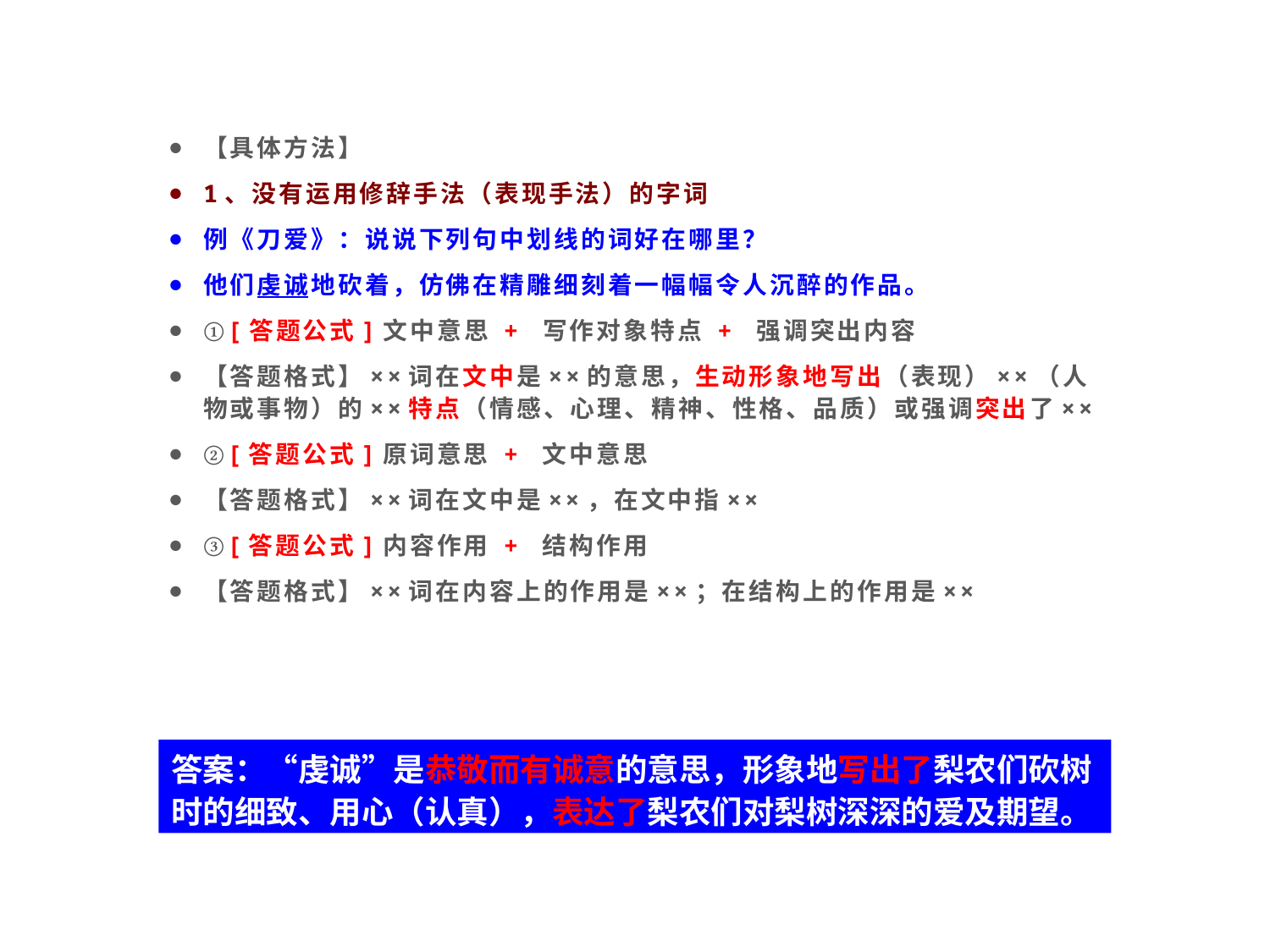

【具体方法】
1、没有运用修辞手法（表现手法）的字词
例《刀爱》：说说下列句中划线的词好在哪里？
他们虔诚地砍着，仿佛在精雕细刻着一幅幅令人沉醉的作品。
①[答题公式]文中意思 + 写作对象特点 + 强调突出内容
【答题格式】××词在文中是××的意思，生动形象地写出（表现）××（人物或事物）的××特点（情感、心理、精神、性格、品质）或强调突出了××
②[答题公式]原词意思 + 文中意思
【答题格式】××词在文中是××，在文中指××
③[答题公式]内容作用 + 结构作用
【答题格式】××词在内容上的作用是××；在结构上的作用是××
答案：“虔诚”是恭敬而有诚意的意思，形象地写出了梨农们砍树时的细致、用心（认真），表达了梨农们对梨树深深的爱及期望。
9